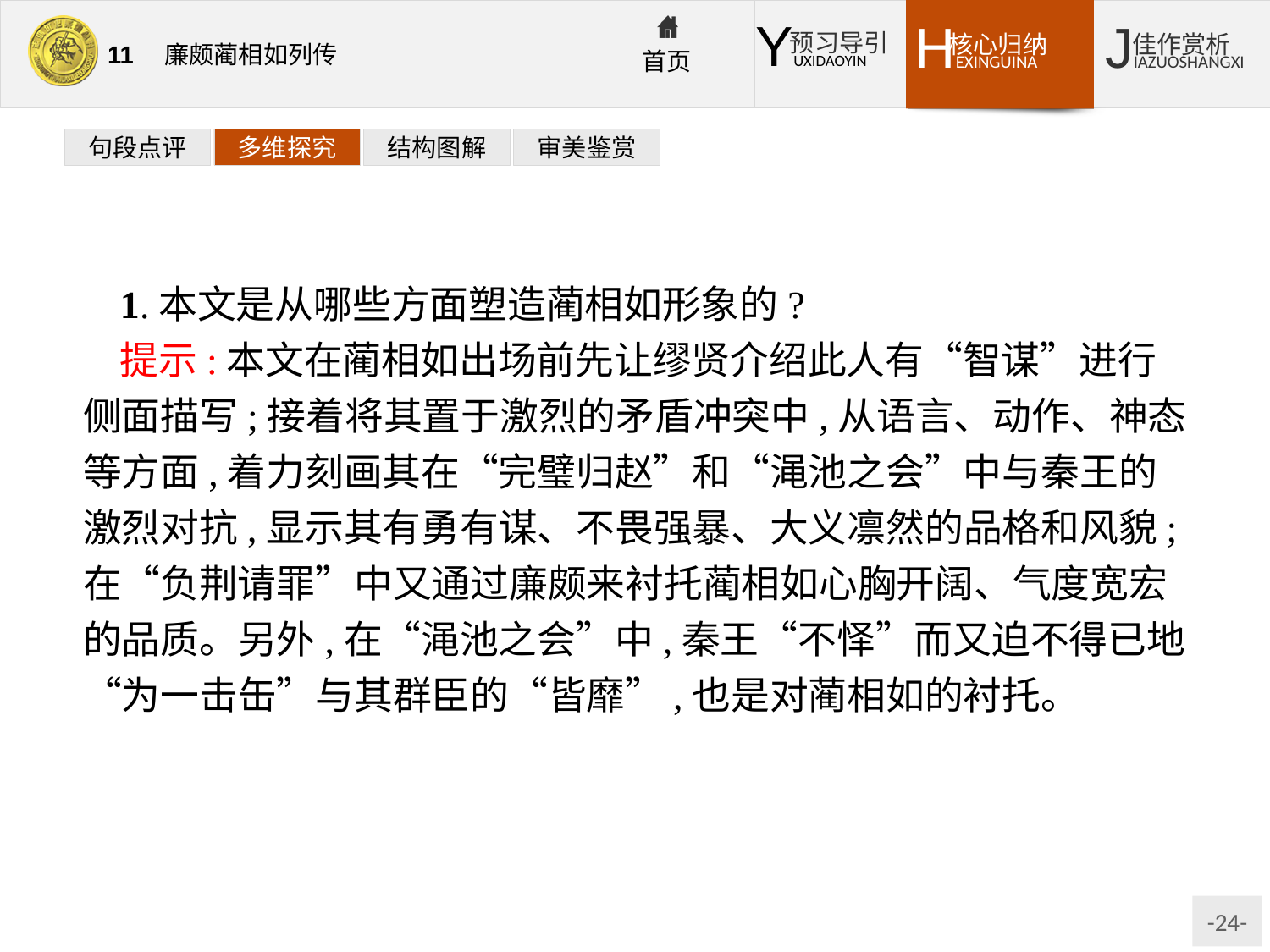

句段点评
多维探究
结构图解
审美鉴赏
1.本文是从哪些方面塑造蔺相如形象的?
提示:本文在蔺相如出场前先让缪贤介绍此人有“智谋”进行侧面描写;接着将其置于激烈的矛盾冲突中,从语言、动作、神态等方面,着力刻画其在“完璧归赵”和“渑池之会”中与秦王的激烈对抗,显示其有勇有谋、不畏强暴、大义凛然的品格和风貌;在“负荆请罪”中又通过廉颇来衬托蔺相如心胸开阔、气度宽宏的品质。另外,在“渑池之会”中,秦王“不怿”而又迫不得已地“为一击缶”与其群臣的“皆靡”,也是对蔺相如的衬托。